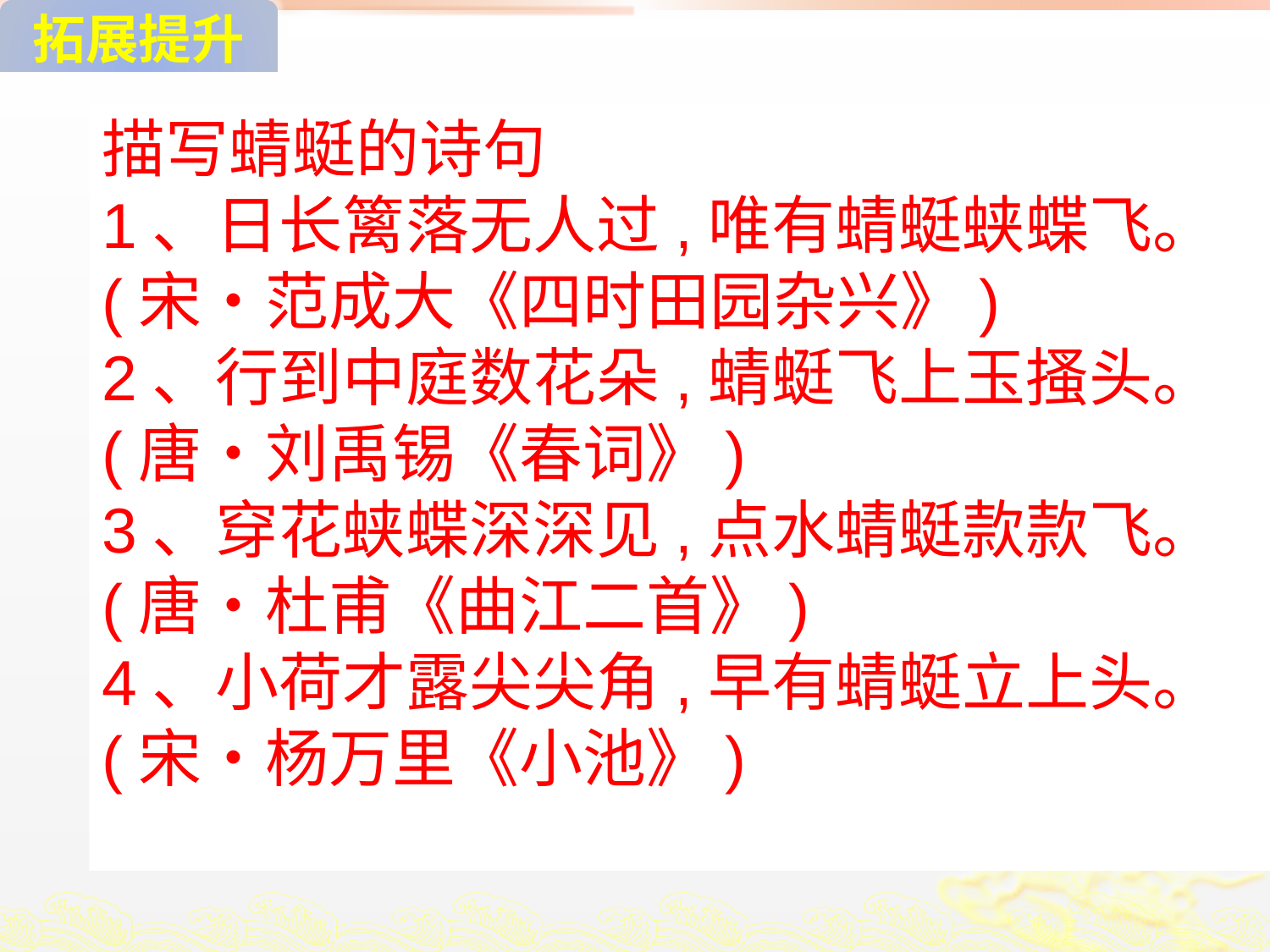

拓展提升
描写蜻蜓的诗句
1、日长篱落无人过,唯有蜻蜓蛱蝶飞。 (宋•范成大《四时田园杂兴》)
2、行到中庭数花朵,蜻蜓飞上玉搔头。 (唐•刘禹锡《春词》)
3、穿花蛱蝶深深见,点水蜻蜓款款飞。 (唐•杜甫《曲江二首》)
4、小荷才露尖尖角,早有蜻蜓立上头。
(宋•杨万里《小池》)